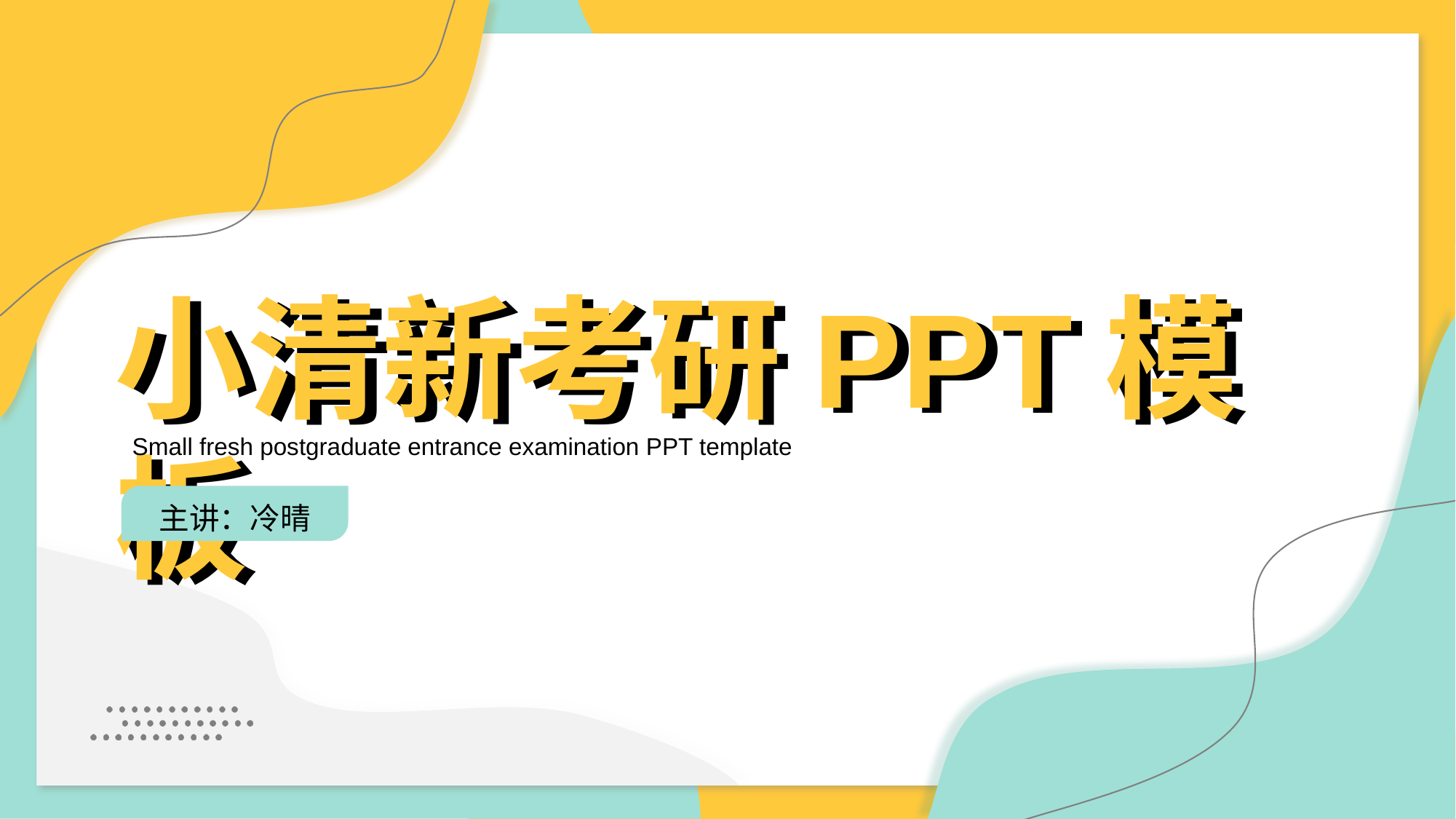

小清新考研PPT模板
小清新考研PPT模板
Small fresh postgraduate entrance examination PPT template

主讲：冷晴